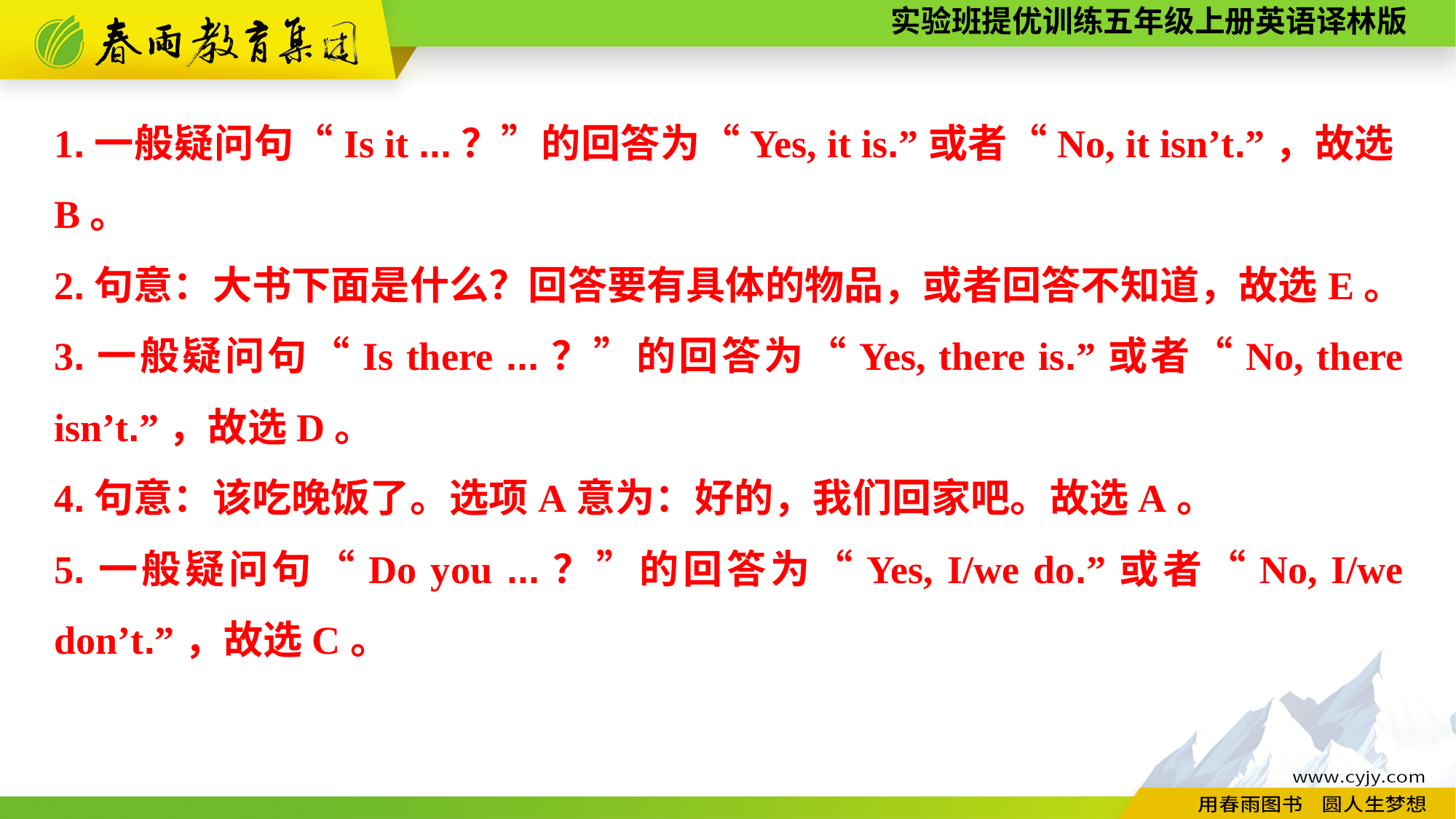

1.一般疑问句“Is it ...？”的回答为“Yes, it is.”或者“No, it isn’t.”，故选B。
2.句意：大书下面是什么？回答要有具体的物品，或者回答不知道，故选E。
3.一般疑问句“Is there ...？”的回答为“Yes, there is.”或者“No, there isn’t.”，故选D。
4.句意：该吃晚饭了。选项A意为：好的，我们回家吧。故选A。
5.一般疑问句“Do you ...？”的回答为“Yes, I/we do.”或者“No, I/we don’t.”，故选C。